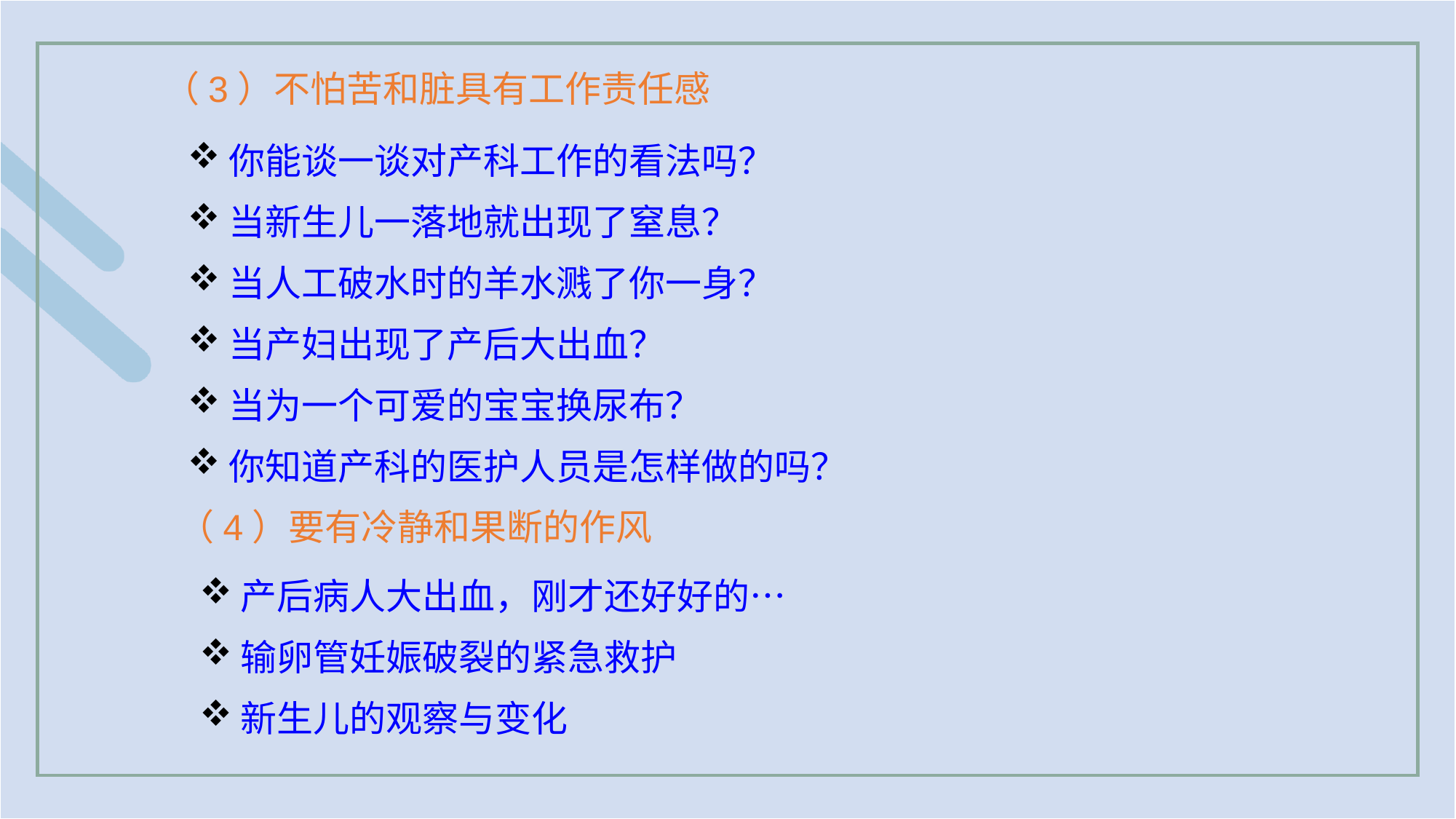

（3）不怕苦和脏具有工作责任感
你能谈一谈对产科工作的看法吗？
当新生儿一落地就出现了窒息？
当人工破水时的羊水溅了你一身？
当产妇出现了产后大出血？
当为一个可爱的宝宝换尿布？
你知道产科的医护人员是怎样做的吗？
（4）要有冷静和果断的作风
产后病人大出血，刚才还好好的…
输卵管妊娠破裂的紧急救护
新生儿的观察与变化